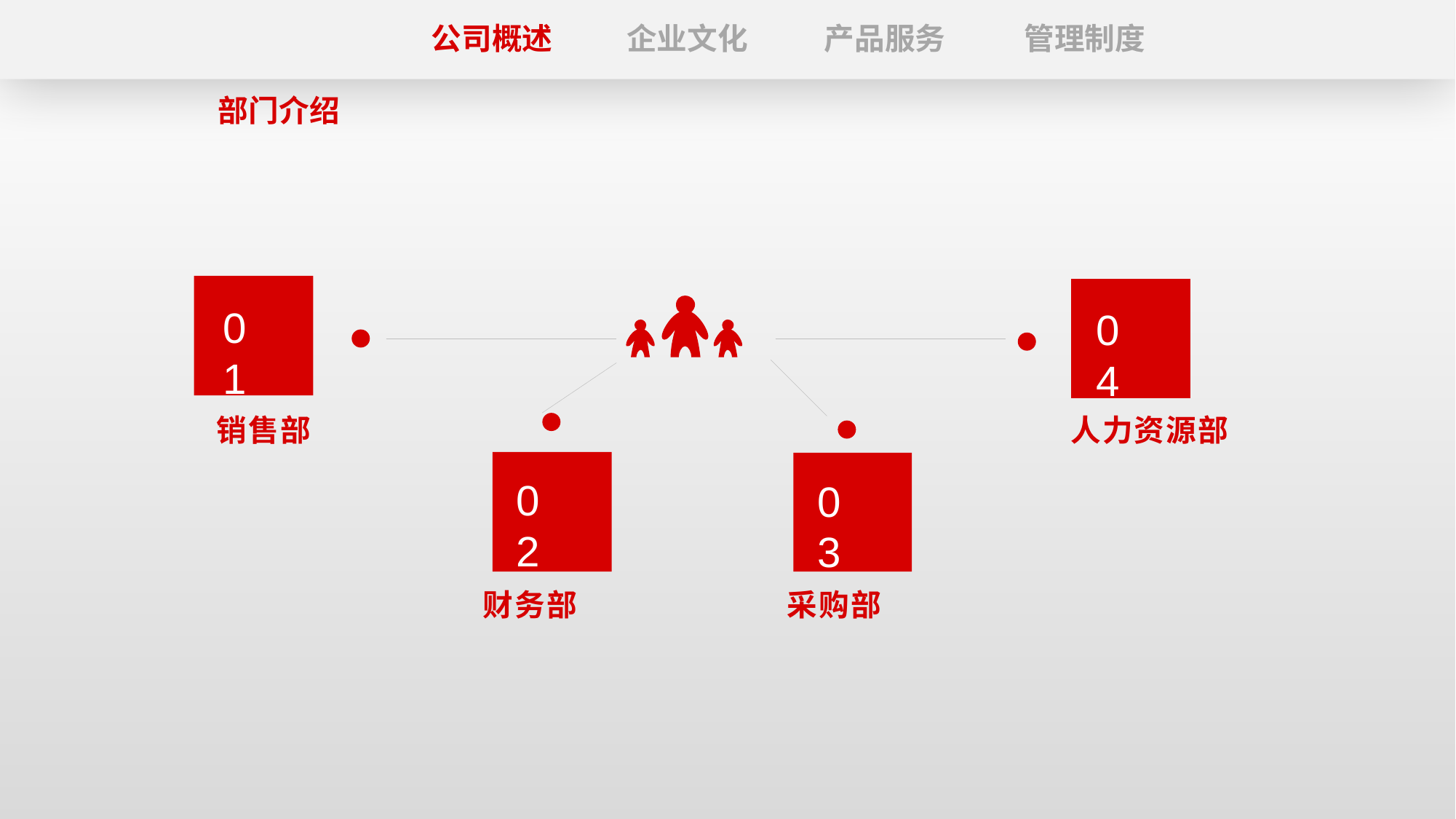

公司概述
企业文化
产品服务
管理制度
部门介绍

01

04

人力资源部
销售部

02

03
财务部
采购部